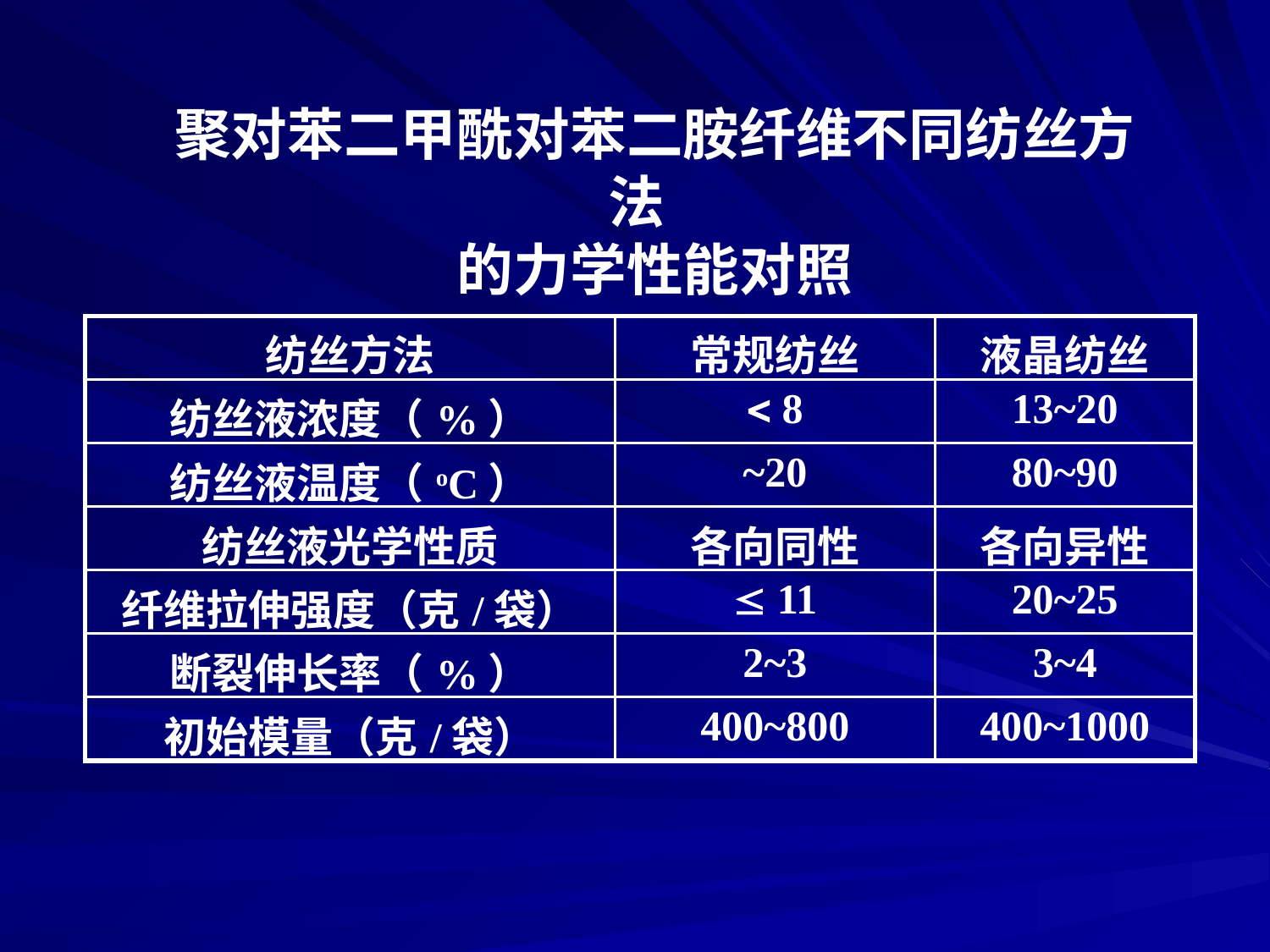

聚对苯二甲酰对苯二胺纤维不同纺丝方法
的力学性能对照
| 纺丝方法 | 常规纺丝 | 液晶纺丝 |
| --- | --- | --- |
| 纺丝液浓度（%） | < 8 | 13~20 |
| 纺丝液温度（oC） | ~20 | 80~90 |
| 纺丝液光学性质 | 各向同性 | 各向异性 |
| 纤维拉伸强度（克/袋） | ≤ 11 | 20~25 |
| 断裂伸长率（%） | 2~3 | 3~4 |
| 初始模量（克/袋） | 400~800 | 400~1000 |